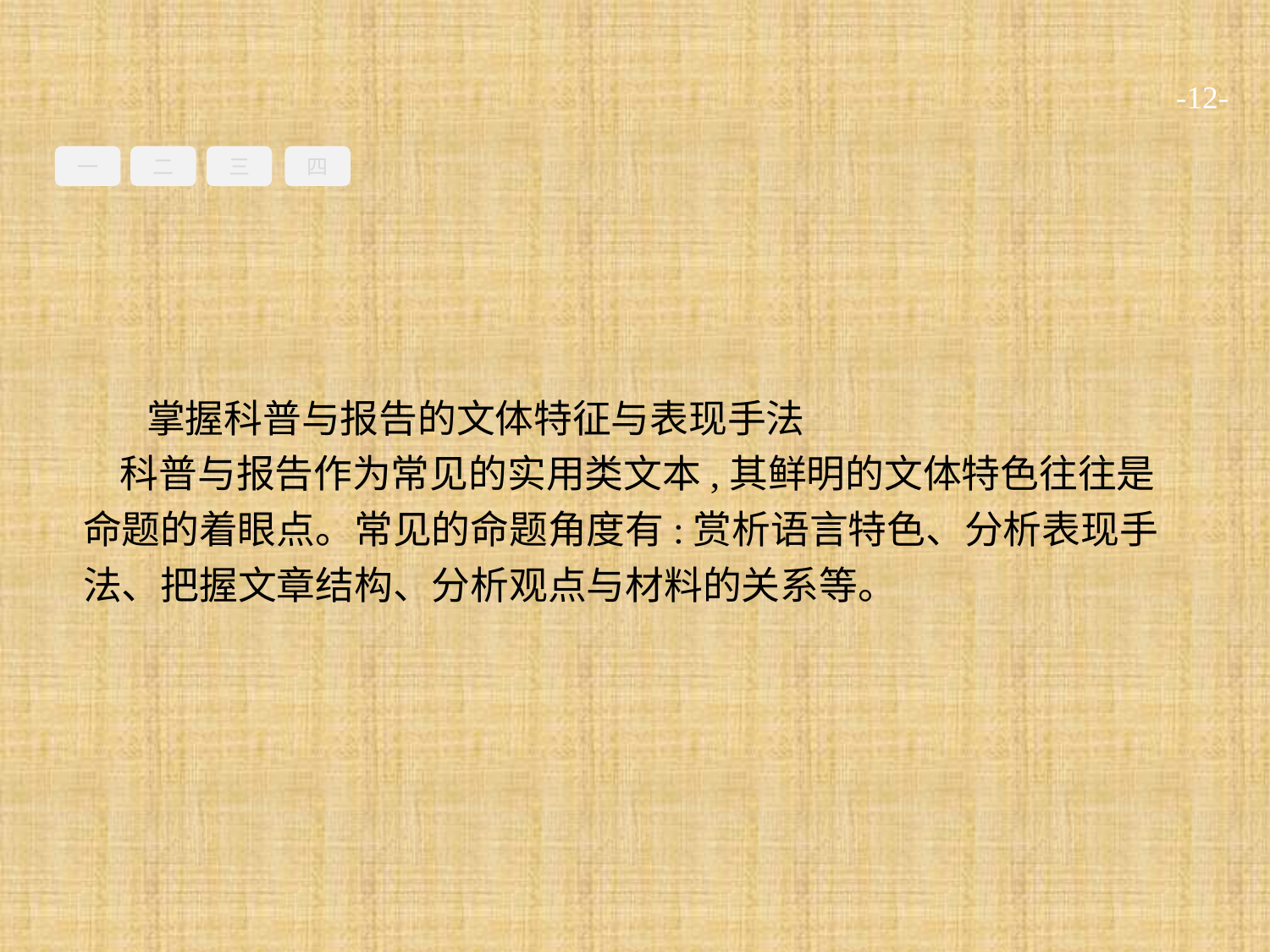

-12-
一
二
三
四
掌握科普与报告的文体特征与表现手法
科普与报告作为常见的实用类文本,其鲜明的文体特色往往是命题的着眼点。常见的命题角度有:赏析语言特色、分析表现手法、把握文章结构、分析观点与材料的关系等。